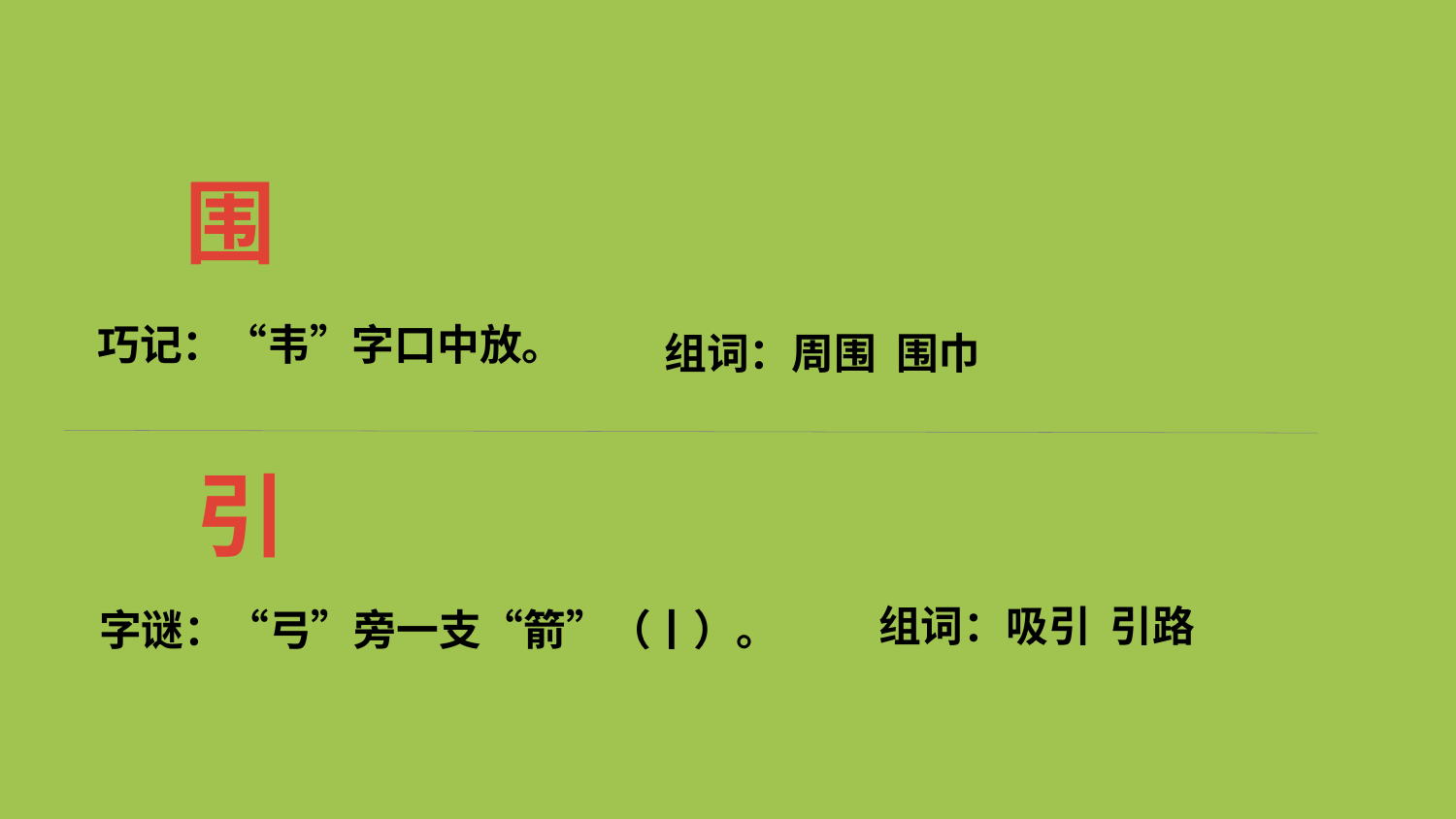

围
巧记：“韦”字口中放。
组词：周围  围巾
引
组词：吸引  引路
字谜：“弓”旁一支“箭”（丨）。